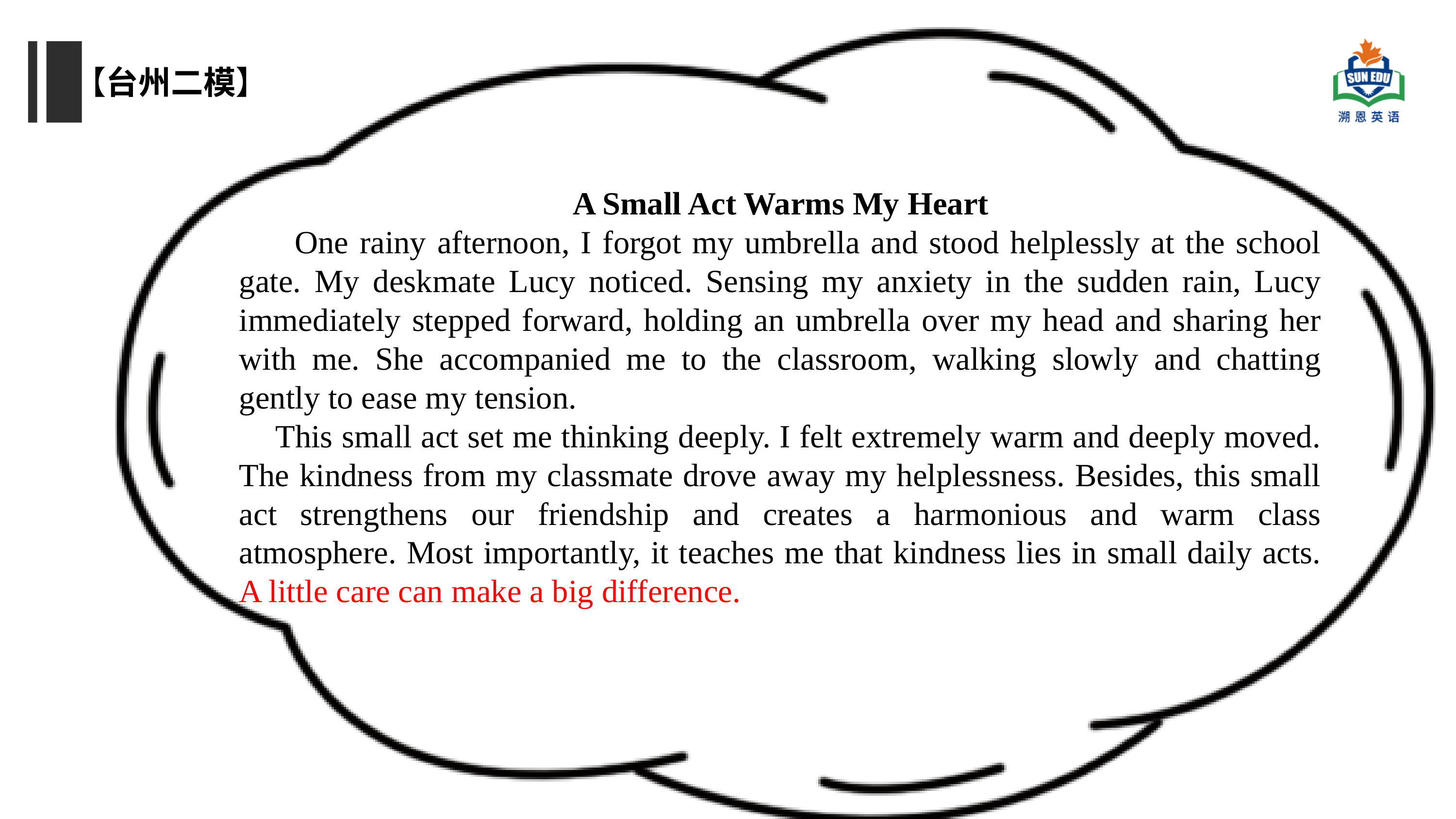

【台州二模】

A Small Act Warms My Heart
     One rainy afternoon, I forgot my umbrella and stood helplessly at the school gate. My deskmate Lucy noticed. Sensing my anxiety in the sudden rain, Lucy immediately stepped forward, holding an umbrella over my head and sharing her with me. She accompanied me to the classroom, walking slowly and chatting gently to ease my tension.
    This small act set me thinking deeply. I felt extremely warm and deeply moved. The kindness from my classmate drove away my helplessness. Besides, this small act strengthens our friendship and creates a harmonious and warm class atmosphere. Most importantly, it teaches me that kindness lies in small daily acts. A little care can make a big difference.